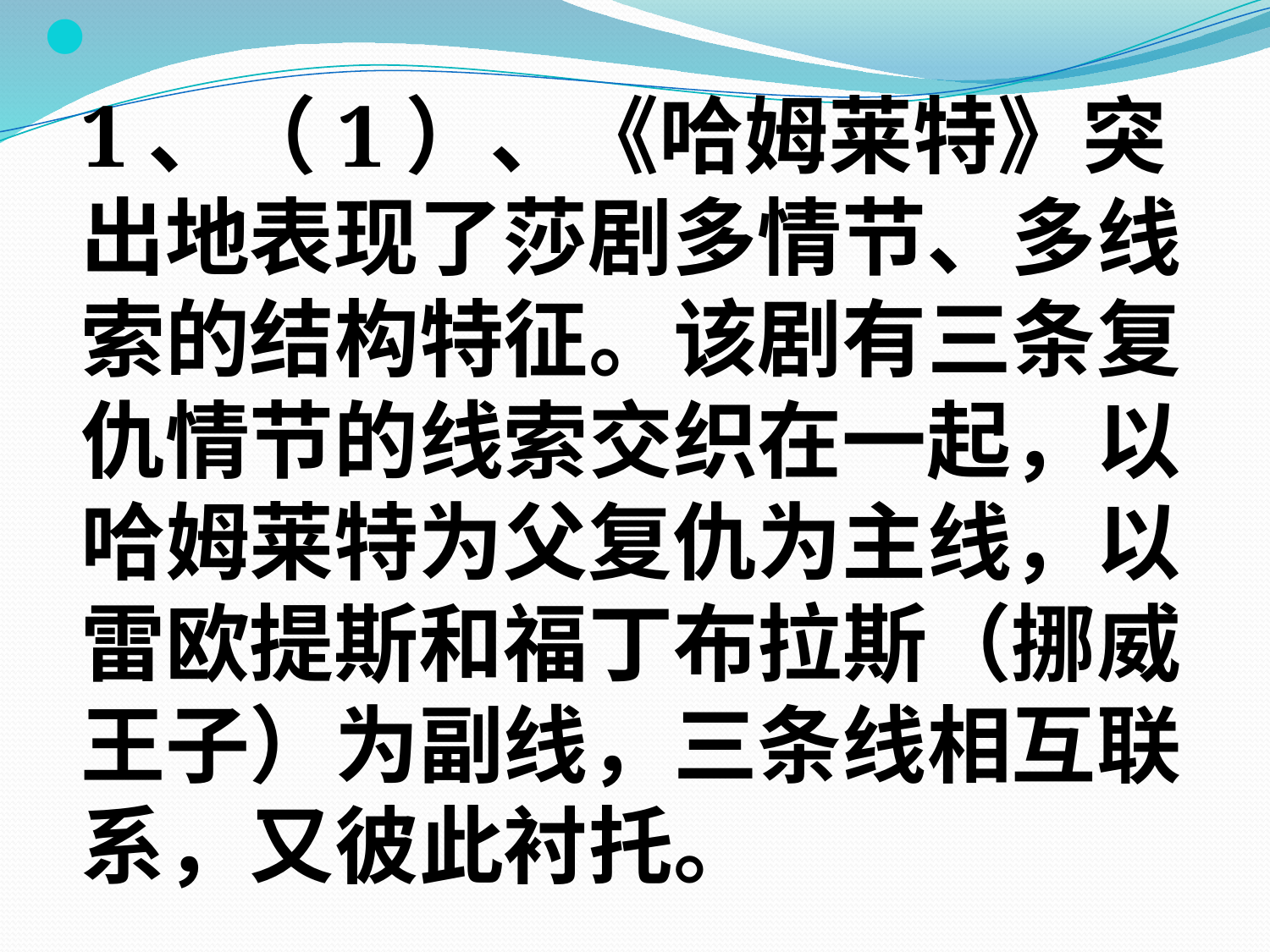

1、（1）、《哈姆莱特》突出地表现了莎剧多情节、多线索的结构特征。该剧有三条复仇情节的线索交织在一起，以哈姆莱特为父复仇为主线，以雷欧提斯和福丁布拉斯（挪威王子）为副线，三条线相互联系，又彼此衬托。